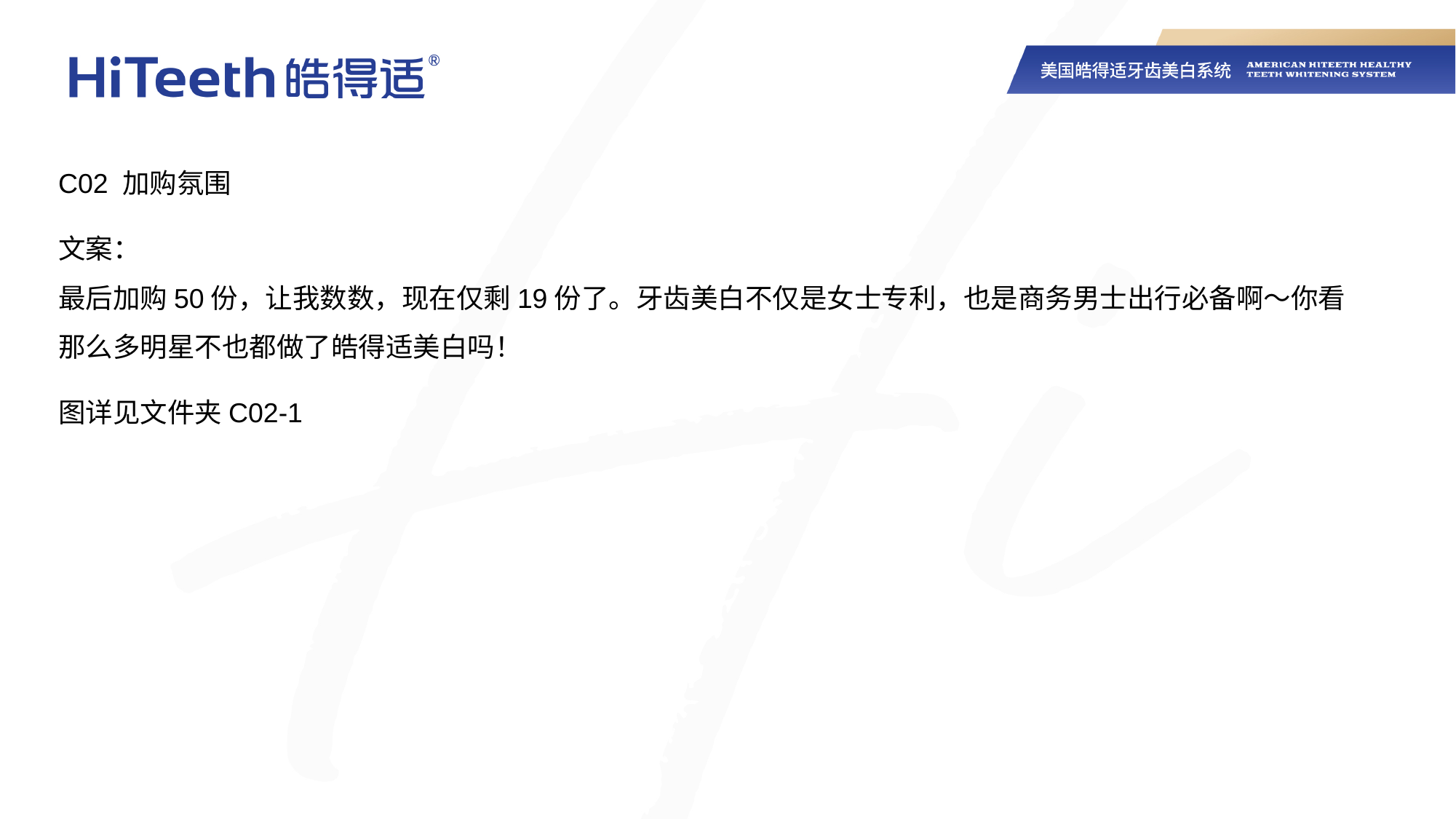

C02 加购氛围

文案：
最后加购50份，让我数数，现在仅剩19份了。牙齿美白不仅是女士专利，也是商务男士出行必备啊～你看那么多明星不也都做了皓得适美白吗！

图详见文件夹C02-1